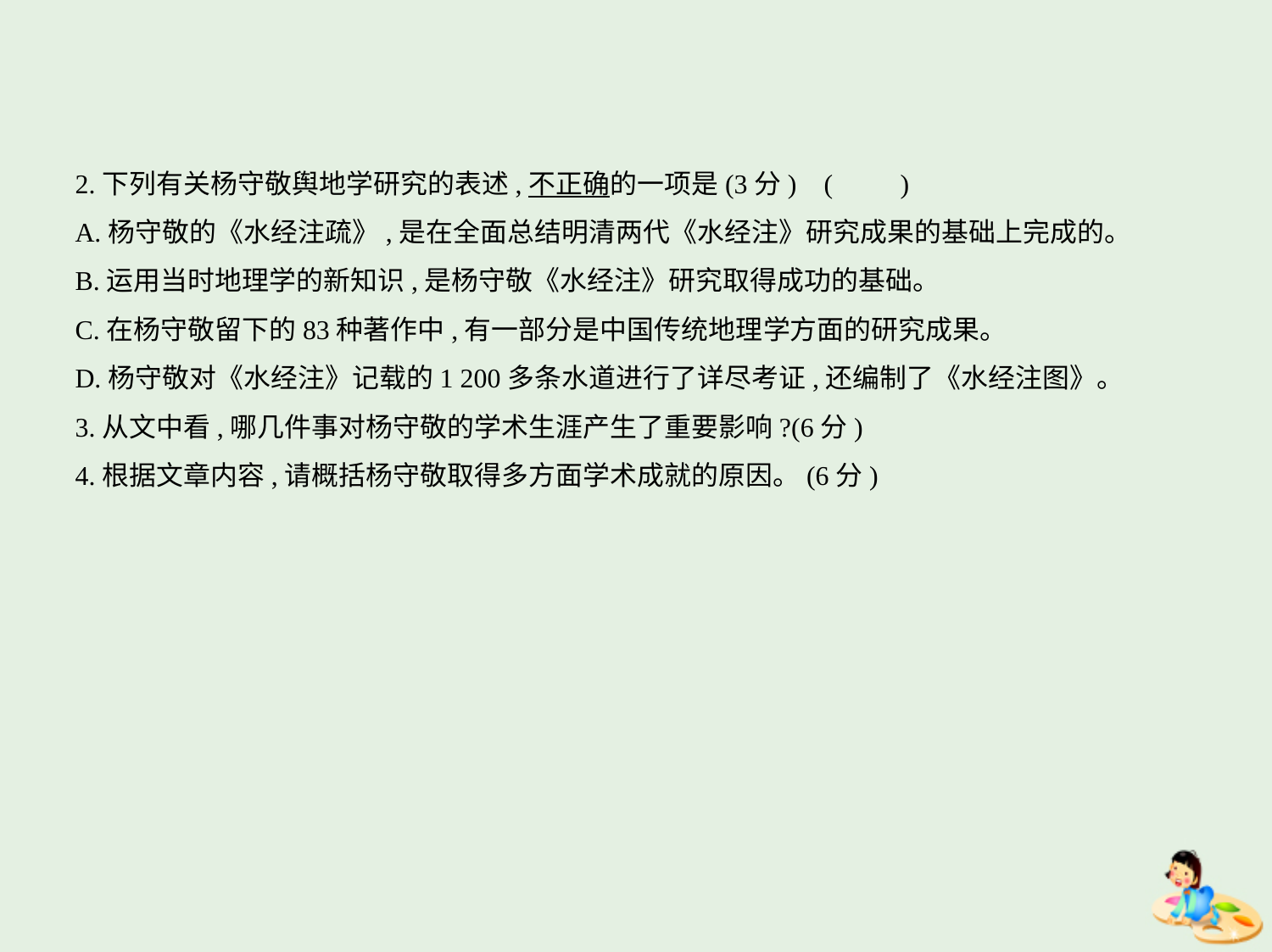

2.下列有关杨守敬舆地学研究的表述,不正确的一项是(3分) (　　)
A.杨守敬的《水经注疏》,是在全面总结明清两代《水经注》研究成果的基础上完成的。
B.运用当时地理学的新知识,是杨守敬《水经注》研究取得成功的基础。
C.在杨守敬留下的83种著作中,有一部分是中国传统地理学方面的研究成果。
D.杨守敬对《水经注》记载的1 200多条水道进行了详尽考证,还编制了《水经注图》。
3.从文中看,哪几件事对杨守敬的学术生涯产生了重要影响?(6分)
4.根据文章内容,请概括杨守敬取得多方面学术成就的原因。(6分)